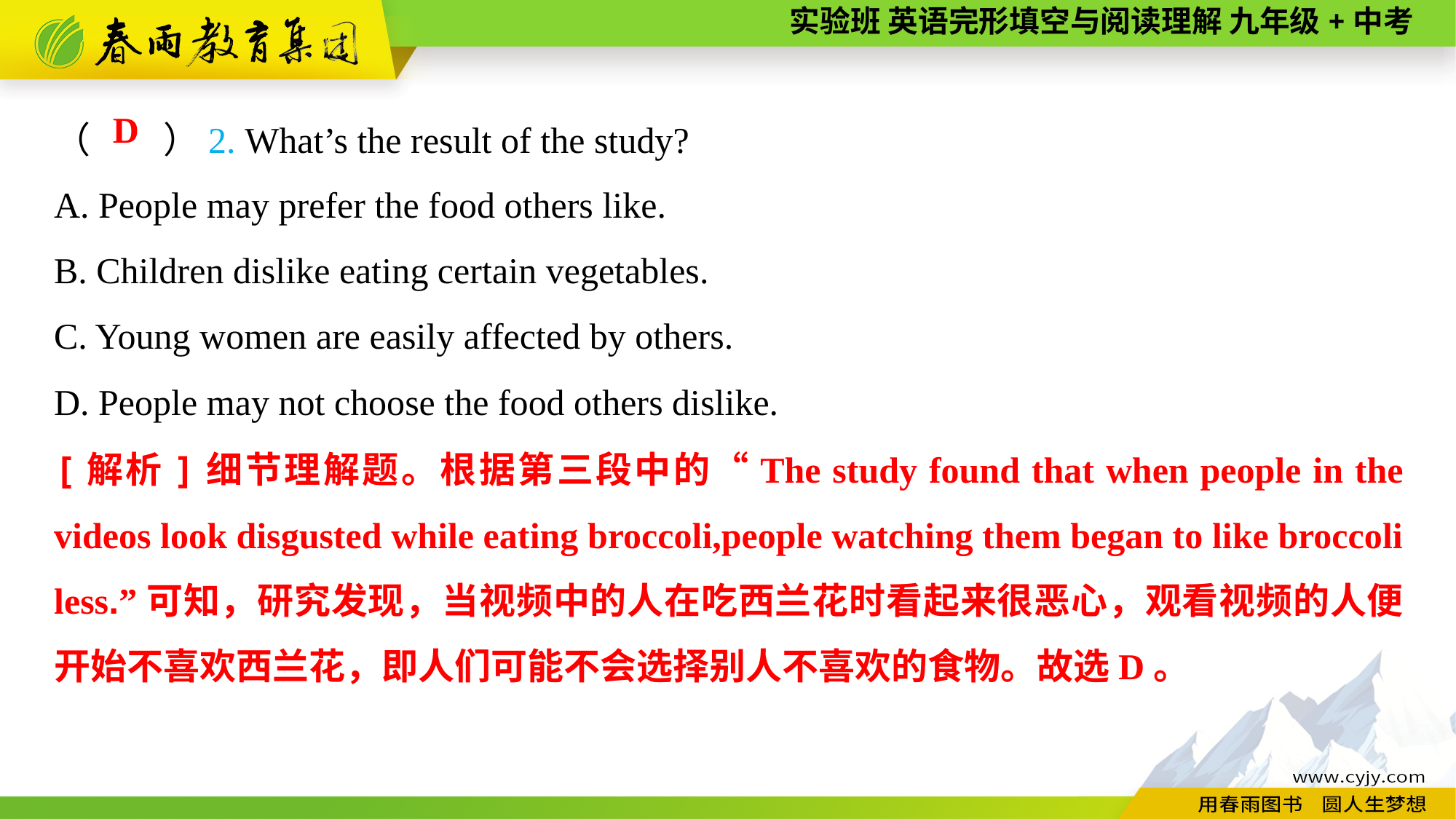

（　　）2. What’s the result of the study?
A. People may prefer the food others like.
B. Children dislike eating certain vegetables.
C. Young women are easily affected by others.
D. People may not choose the food others dislike.
D
[解析]细节理解题。根据第三段中的“The study found that when people in the videos look disgusted while eating broccoli,people watching them began to like broccoli less.”可知，研究发现，当视频中的人在吃西兰花时看起来很恶心，观看视频的人便开始不喜欢西兰花，即人们可能不会选择别人不喜欢的食物。故选D。